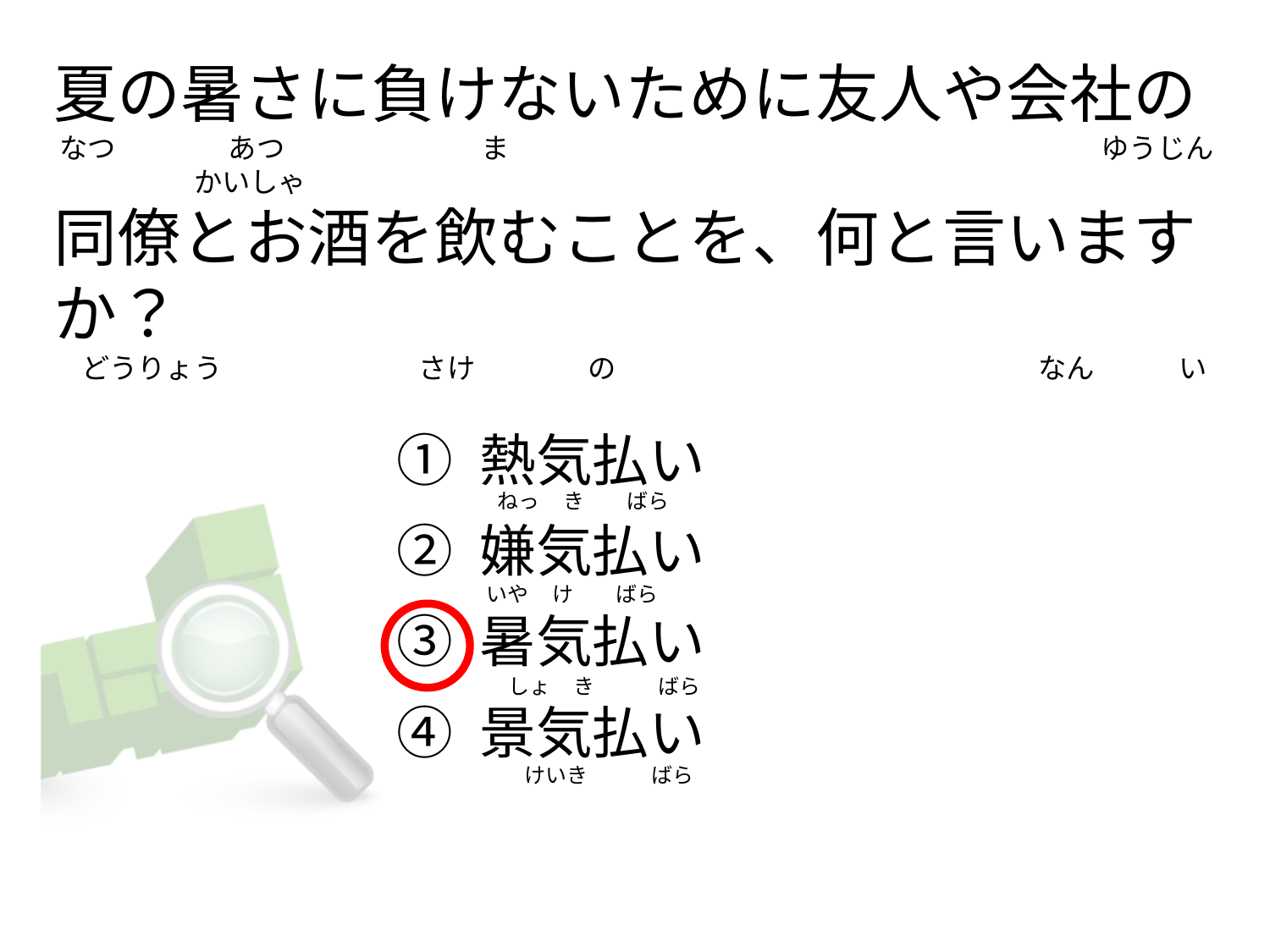

# 夏の暑さに負けないために友人や会社の なつ　　　　あつ　　　　　　　ま　　　　　　　　　　　　　　　　　　　　　ゆうじん　　　　　かいしゃ　 同僚とお酒を飲むことを、何と言いますか？ 　どうりょう　　　　　　　さけ　　　　の　　　　　　　　　　　　　　　なん　　　い
① 熱気払い
② 嫌気払い
③ 暑気払い
④ 景気払い
　　   ねっ     き　　ばら
　    いや     け　　ばら

　　　 しょ     き　　　ばら
　　　　けいき　　　ばら